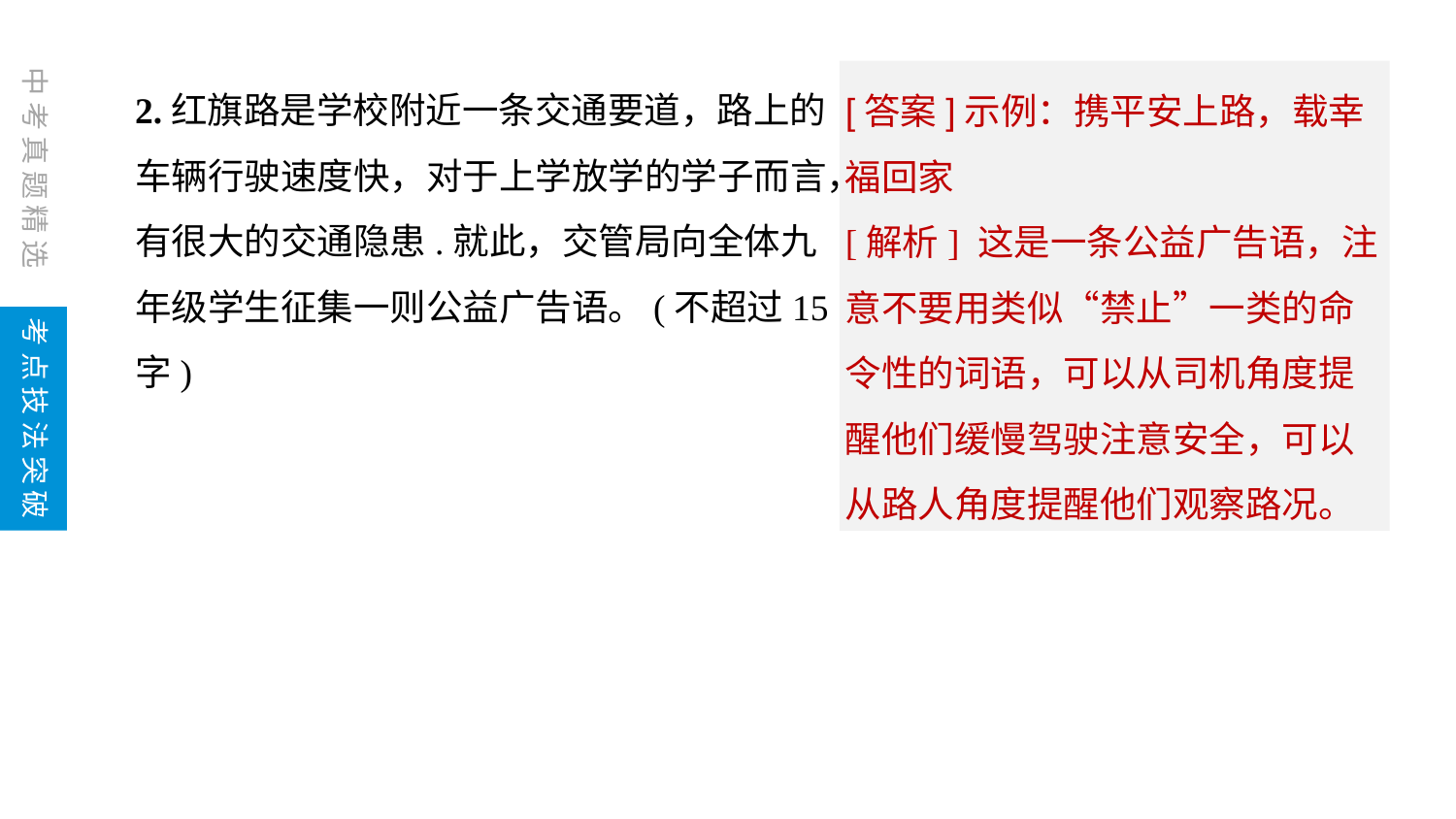

2.红旗路是学校附近一条交通要道，路上的车辆行驶速度快，对于上学放学的学子而言，有很大的交通隐患.就此，交管局向全体九年级学生征集一则公益广告语。(不超过15字)
[答案]示例：携平安上路，载幸福回家
[解析] 这是一条公益广告语，注意不要用类似“禁止”一类的命令性的词语，可以从司机角度提醒他们缓慢驾驶注意安全，可以从路人角度提醒他们观察路况。